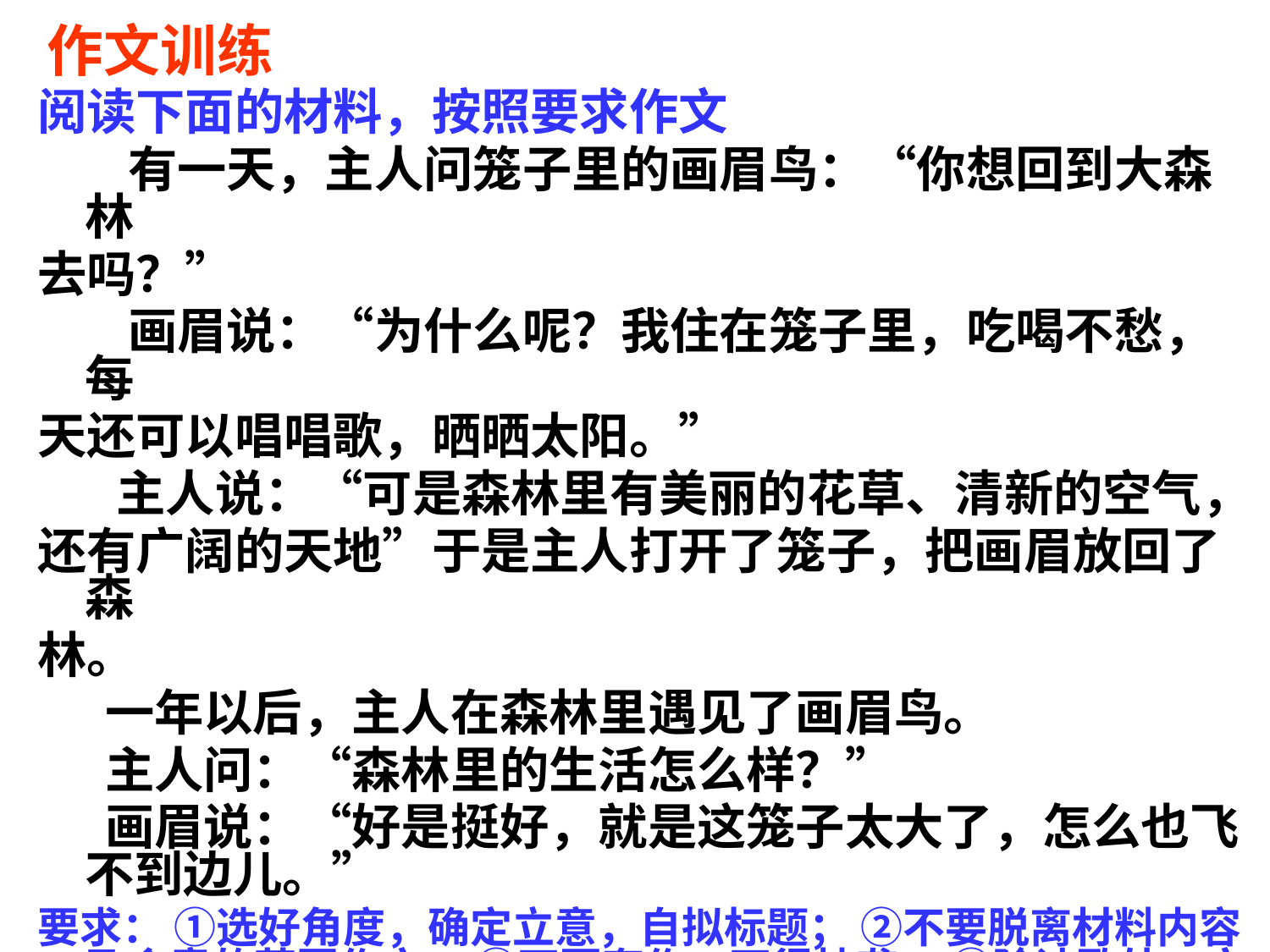

# 作文训练
阅读下面的材料，按照要求作文
       有一天，主人问笼子里的画眉鸟：“你想回到大森林
去吗？”
       画眉说：“为什么呢？我住在笼子里，吃喝不愁，每
天还可以唱唱歌，晒晒太阳。”
      主人说：“可是森林里有美丽的花草、清新的空气，
还有广阔的天地”于是主人打开了笼子，把画眉放回了森
林。
     一年以后，主人在森林里遇见了画眉鸟。
     主人问：“森林里的生活怎么样？”
     画眉说：“好是挺好，就是这笼子太大了，怎么也飞不到边儿。”
要求： ①选好角度，确定立意，自拟标题； ②不要脱离材料内容及含意的范围作文； ③不要套作，不得抄袭； ④除诗歌外，文体不限不少于800字